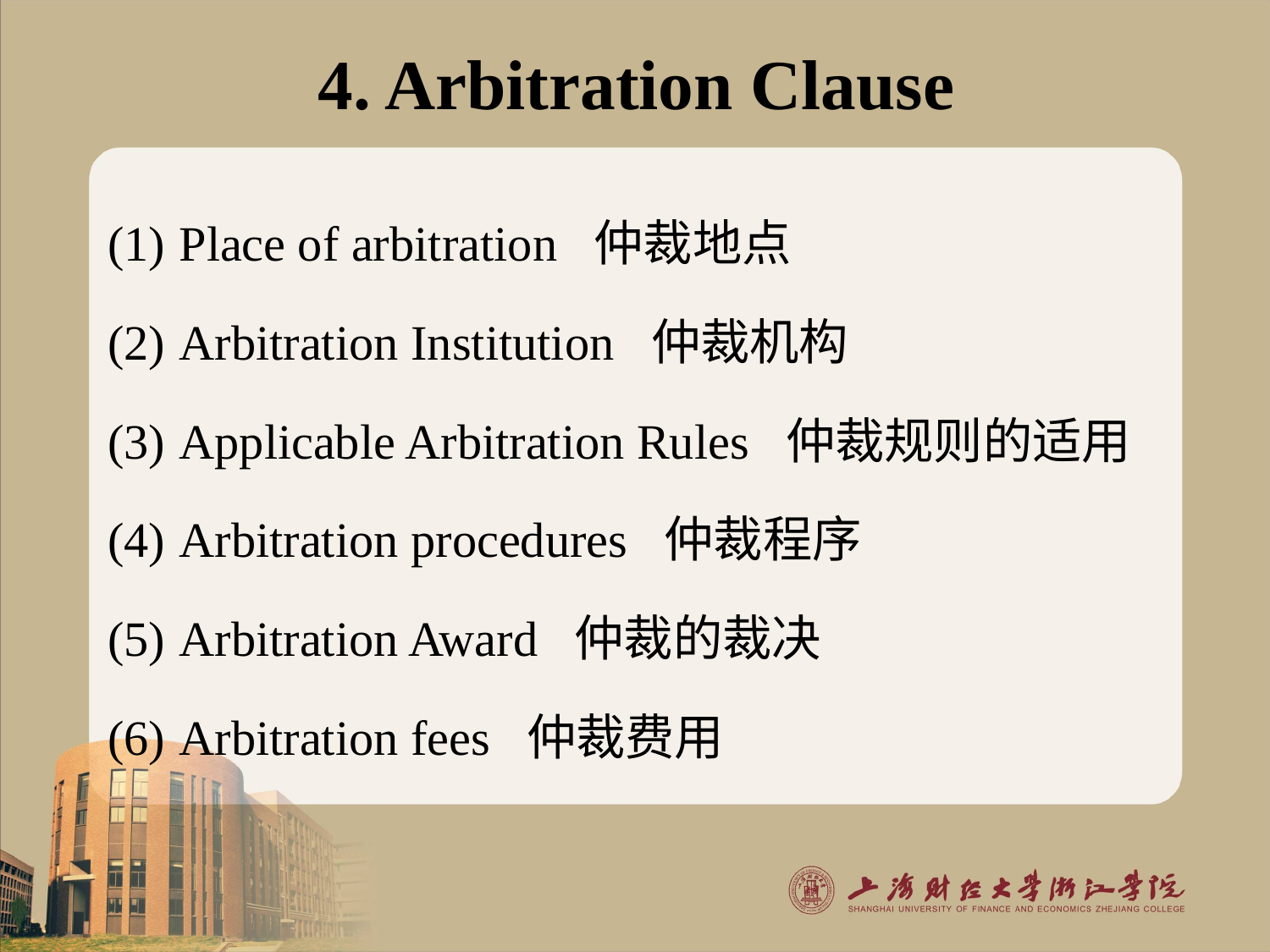

# 4. Arbitration Clause
Place of arbitration  仲裁地点
Arbitration Institution  仲裁机构
Applicable Arbitration Rules  仲裁规则的适用
Arbitration procedures  仲裁程序
Arbitration Award  仲裁的裁决
Arbitration fees  仲裁费用